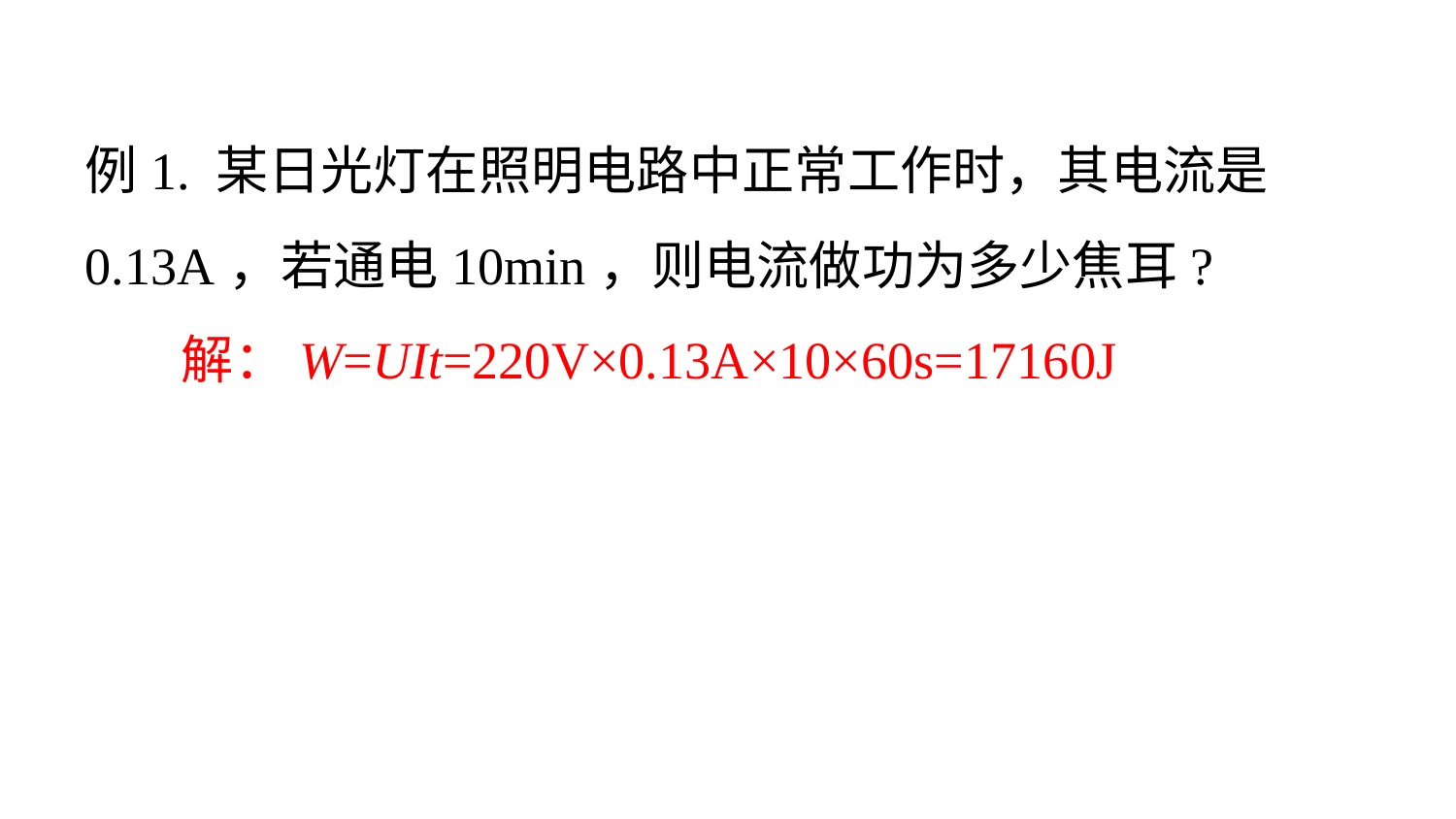

例1. 某日光灯在照明电路中正常工作时，其电流是0.13A，若通电10min，则电流做功为多少焦耳?
解：W=UIt=220V×0.13A×10×60s=17160J